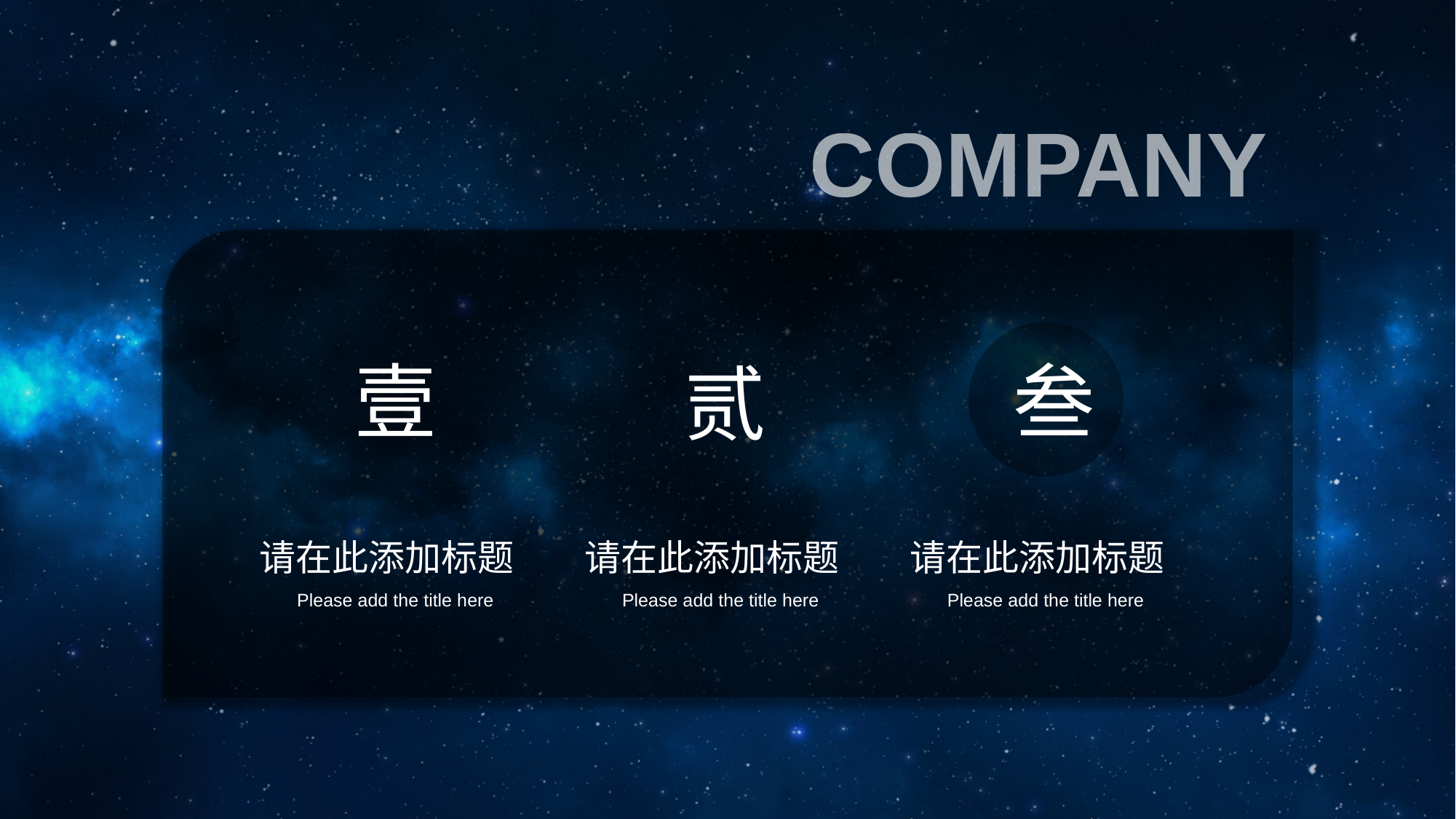

COMPANY

壹
叁
贰
请在此添加标题
请在此添加标题
请在此添加标题
Please add the title here
Please add the title here
Please add the title here